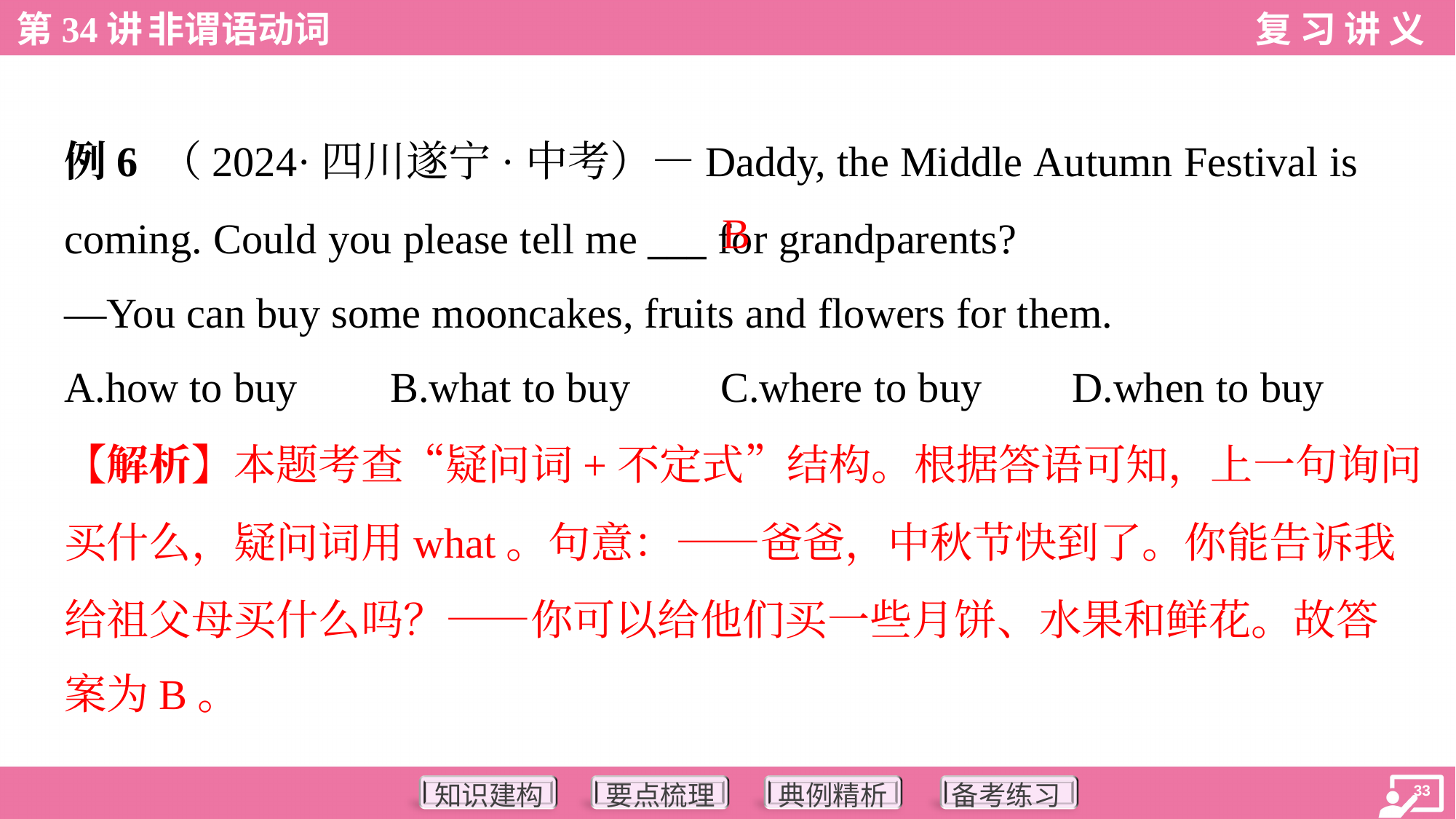

例6 （2024·四川遂宁·中考）—Daddy, the Middle Autumn Festival is
coming. Could you please tell me ___ for grandparents?
—You can buy some mooncakes, fruits and flowers for them.
B
A.how to buy	B.what to buy	C.where to buy	D.when to buy
【解析】本题考查“疑问词+不定式”结构。根据答语可知，上一句询问
买什么，疑问词用what。句意：——爸爸，中秋节快到了。你能告诉我
给祖父母买什么吗？——你可以给他们买一些月饼、水果和鲜花。故答
案为B。